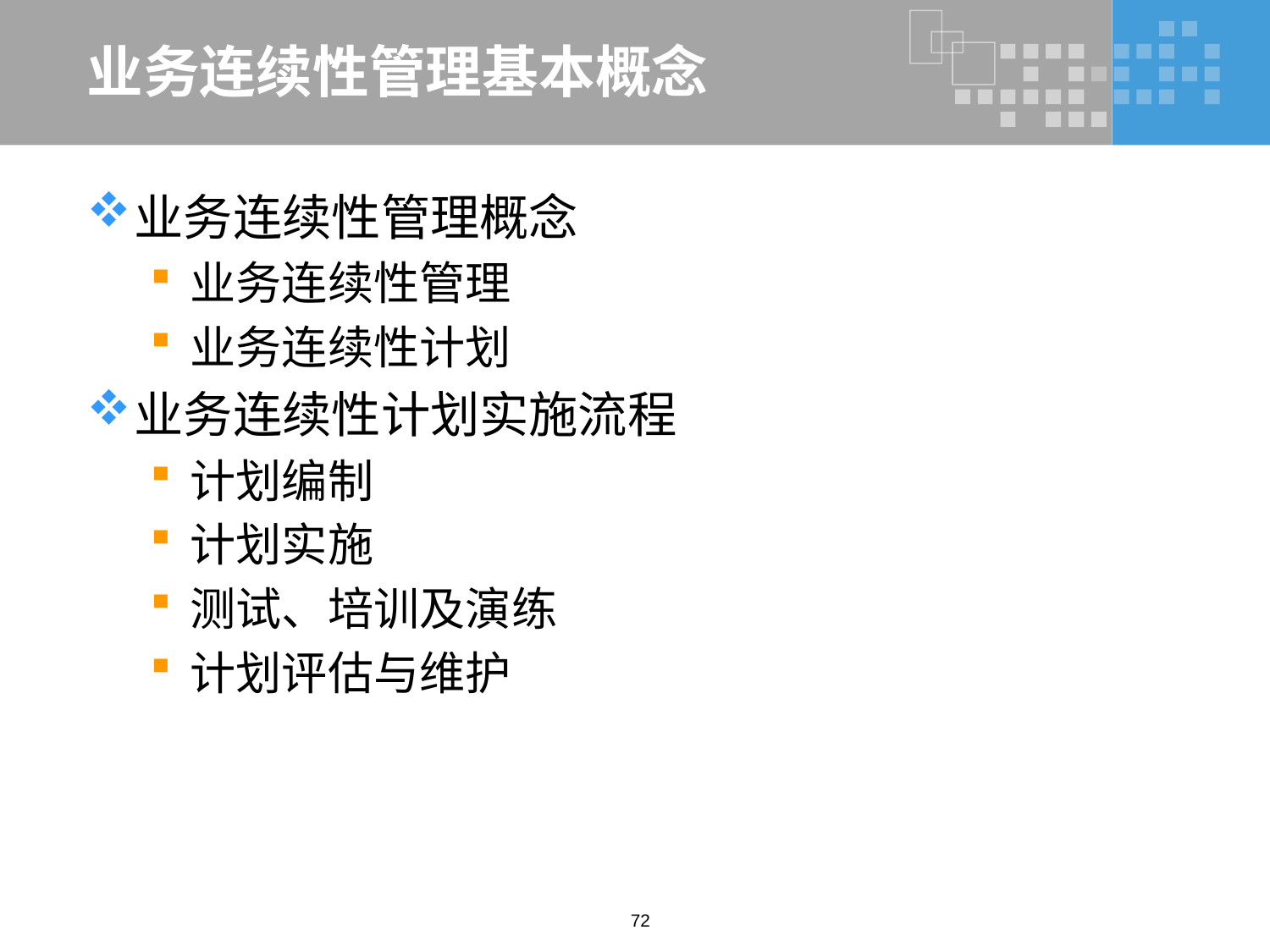

# 业务连续性管理基本概念
业务连续性管理概念
业务连续性管理
业务连续性计划
业务连续性计划实施流程
计划编制
计划实施
测试、培训及演练
计划评估与维护
72